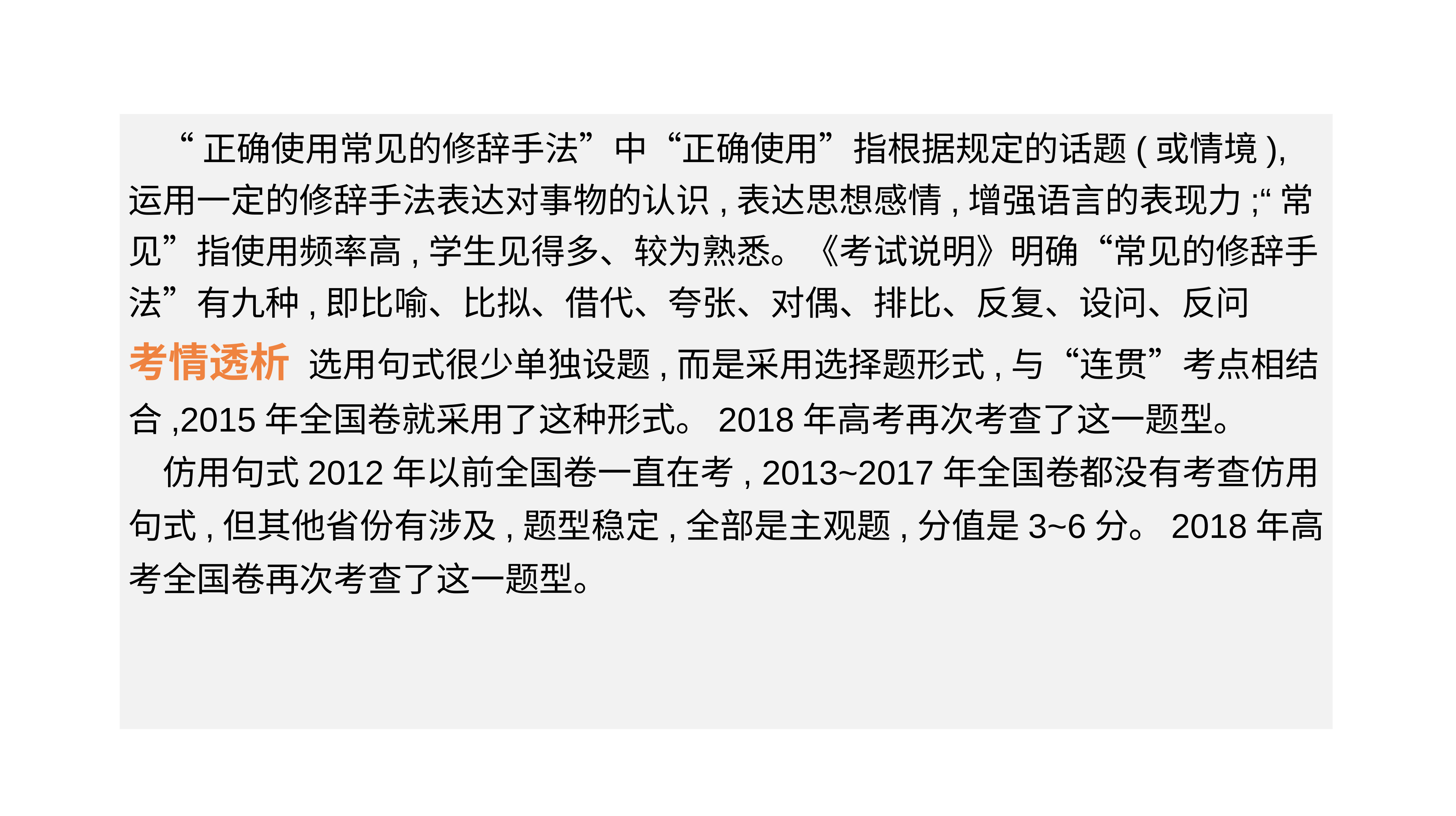

“正确使用常见的修辞手法”中“正确使用”指根据规定的话题(或情境),运用一定的修辞手法表达对事物的认识,表达思想感情,增强语言的表现力;“常见”指使用频率高,学生见得多、较为熟悉。《考试说明》明确“常见的修辞手法”有九种,即比喻、比拟、借代、夸张、对偶、排比、反复、设问、反问
考情透析  选用句式很少单独设题,而是采用选择题形式,与“连贯”考点相结合,2015年全国卷就采用了这种形式。2018年高考再次考查了这一题型。
　仿用句式2012年以前全国卷一直在考, 2013~2017年全国卷都没有考查仿用句式,但其他省份有涉及,题型稳定,全部是主观题,分值是3~6分。2018年高考全国卷再次考查了这一题型。